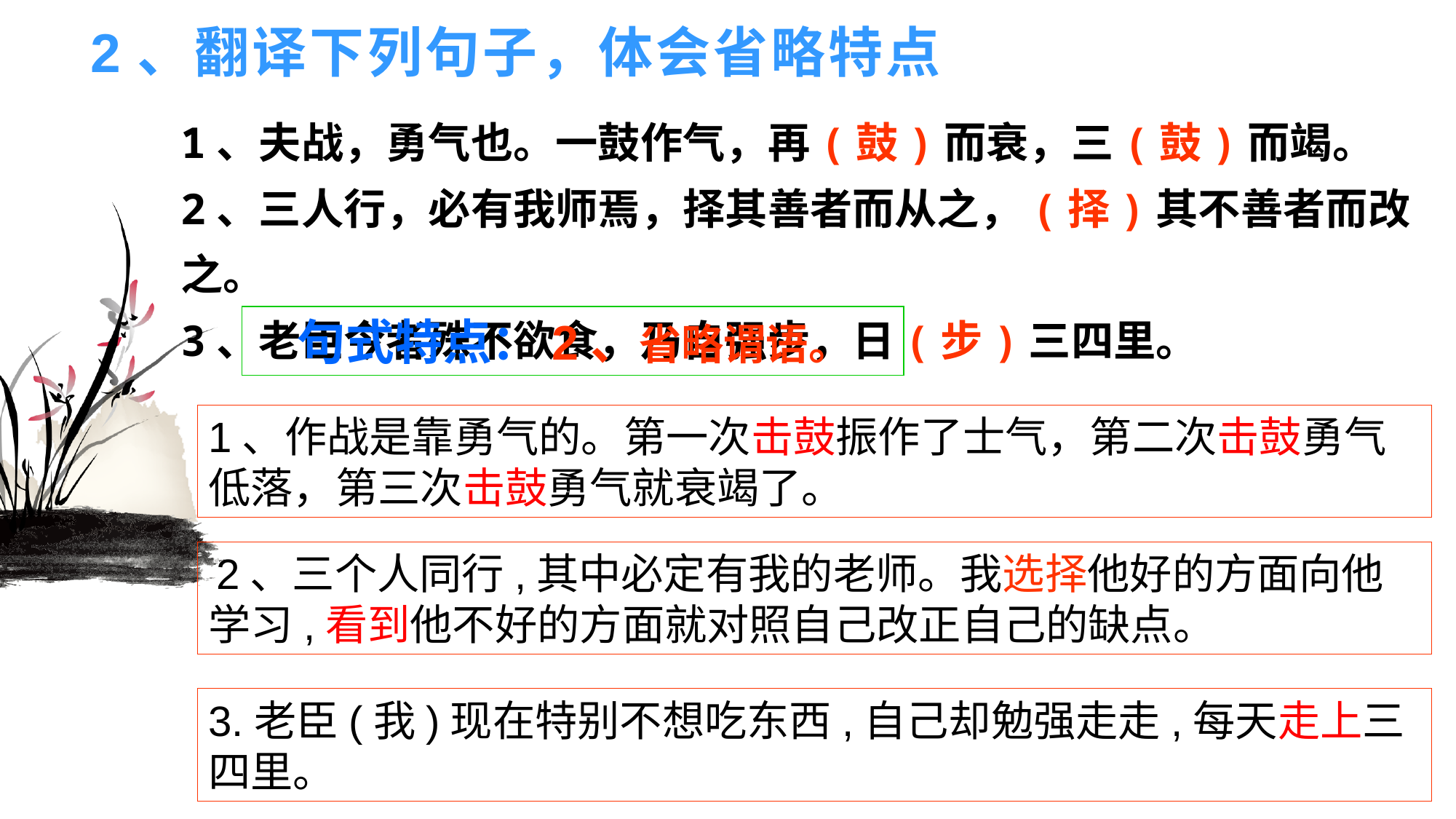

# 2、翻译下列句子，体会省略特点
1、夫战，勇气也。一鼓作气，再(鼓)而衰，三(鼓)而竭。
2、三人行，必有我师焉，择其善者而从之，(择)其不善者而改之。
3、老臣今者殊不欲食，乃自强步，日(步)三四里。
   句式特点：2、省略谓语。
1、作战是靠勇气的。第一次击鼓振作了士气，第二次击鼓勇气低落，第三次击鼓勇气就衰竭了。
 2、三个人同行,其中必定有我的老师。我选择他好的方面向他学习,看到他不好的方面就对照自己改正自己的缺点。
3.老臣(我)现在特别不想吃东西,自己却勉强走走,每天走上三四里。